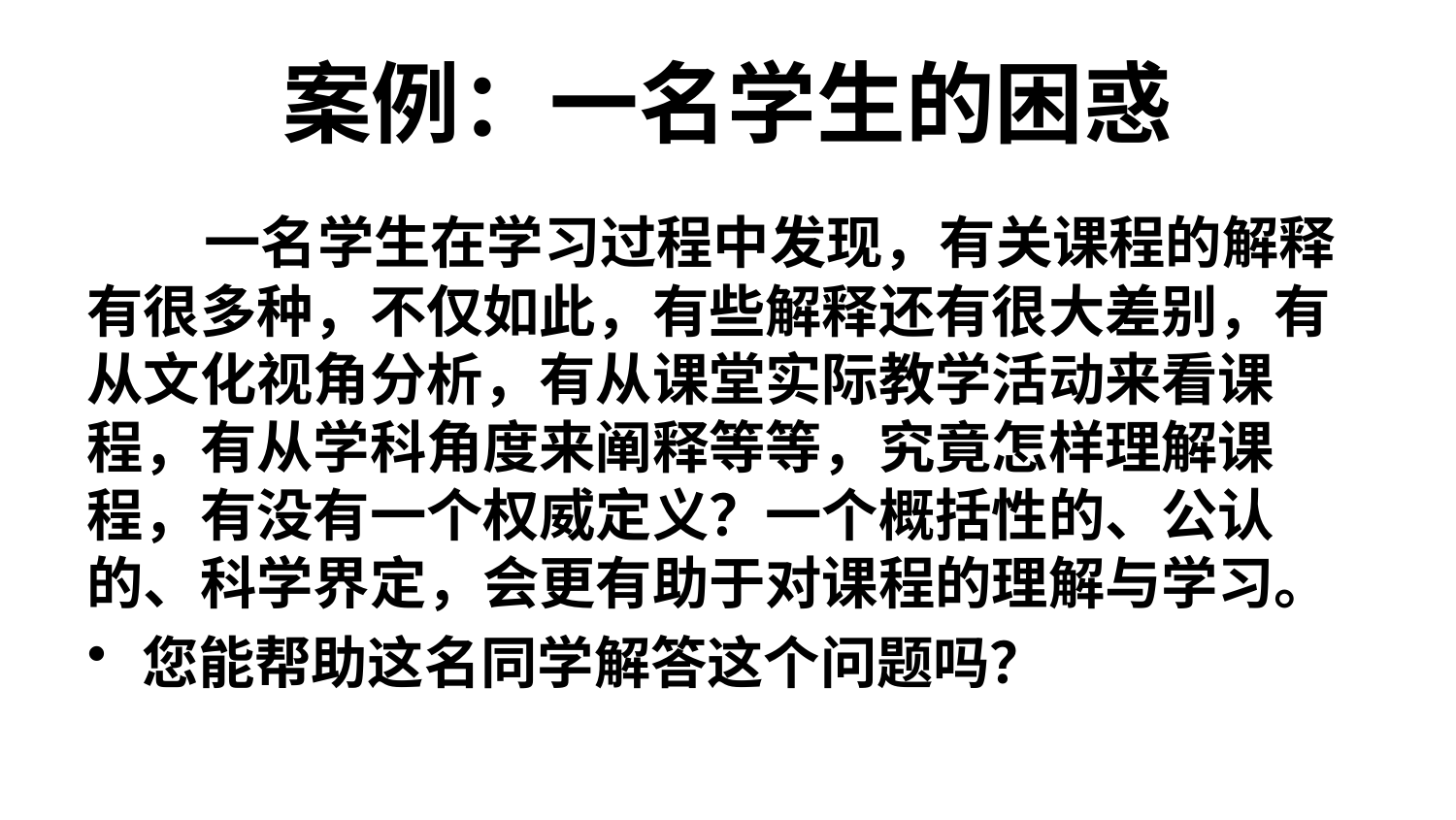

# 案例：一名学生的困惑
       一名学生在学习过程中发现，有关课程的解释有很多种，不仅如此，有些解释还有很大差别，有从文化视角分析，有从课堂实际教学活动来看课程，有从学科角度来阐释等等，究竟怎样理解课程，有没有一个权威定义？一个概括性的、公认的、科学界定，会更有助于对课程的理解与学习。
您能帮助这名同学解答这个问题吗？